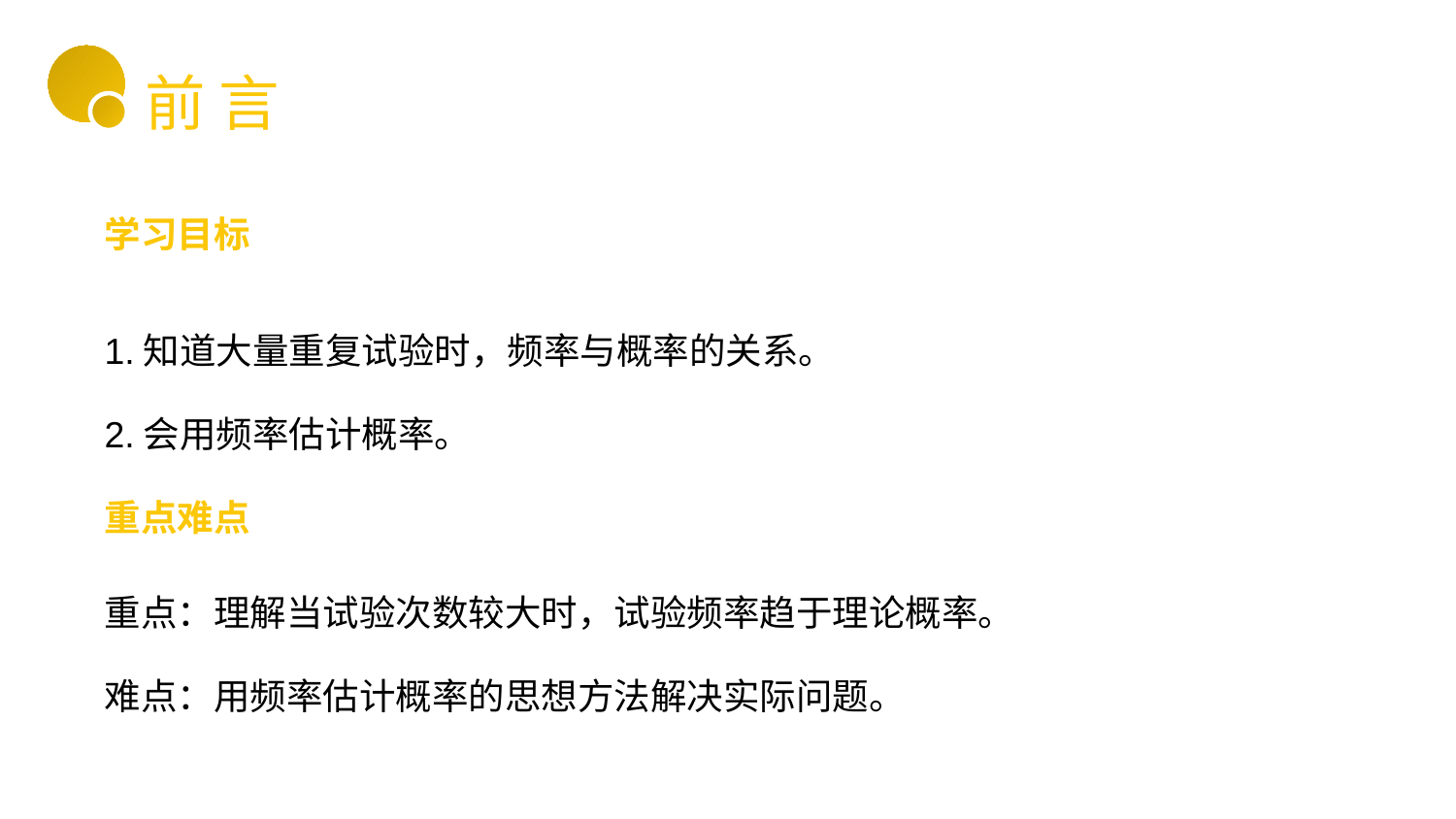

前 言
学习目标
1.知道大量重复试验时，频率与概率的关系。
2.会用频率估计概率。
重点难点
重点：理解当试验次数较大时，试验频率趋于理论概率。
难点：用频率估计概率的思想方法解决实际问题。